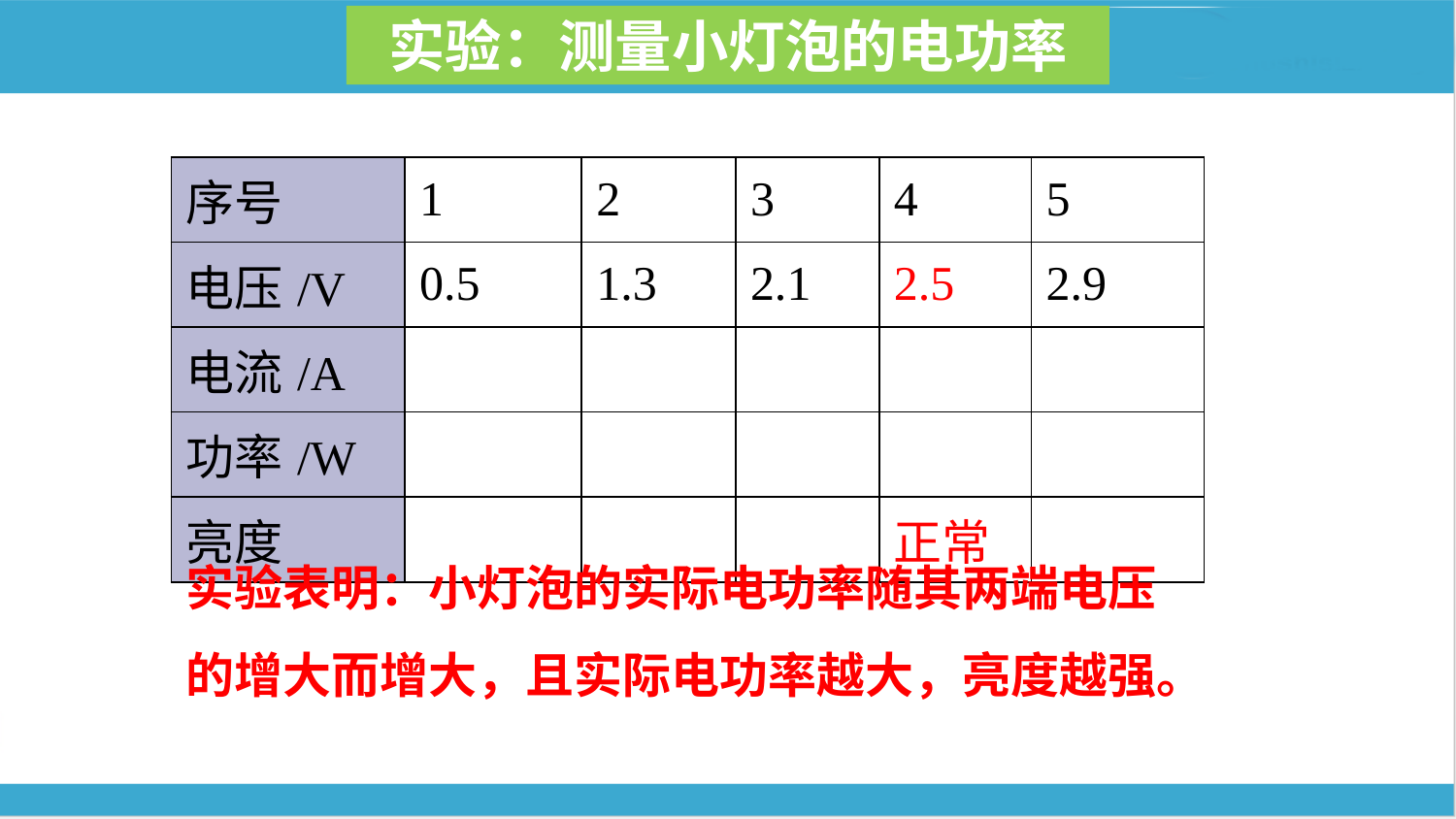

实验：测量小灯泡的电功率
| 序号 | 1 | 2 | 3 | 4 | 5 |
| --- | --- | --- | --- | --- | --- |
| 电压/V | 0.5 | 1.3 | 2.1 | 2.5 | 2.9 |
| 电流/A |  |  |  |  |  |
| 功率/W |  |  |  |  |  |
| 亮度 |  |  |  | 正常 |  |
实验表明：小灯泡的实际电功率随其两端电压的增大而增大，且实际电功率越大，亮度越强。